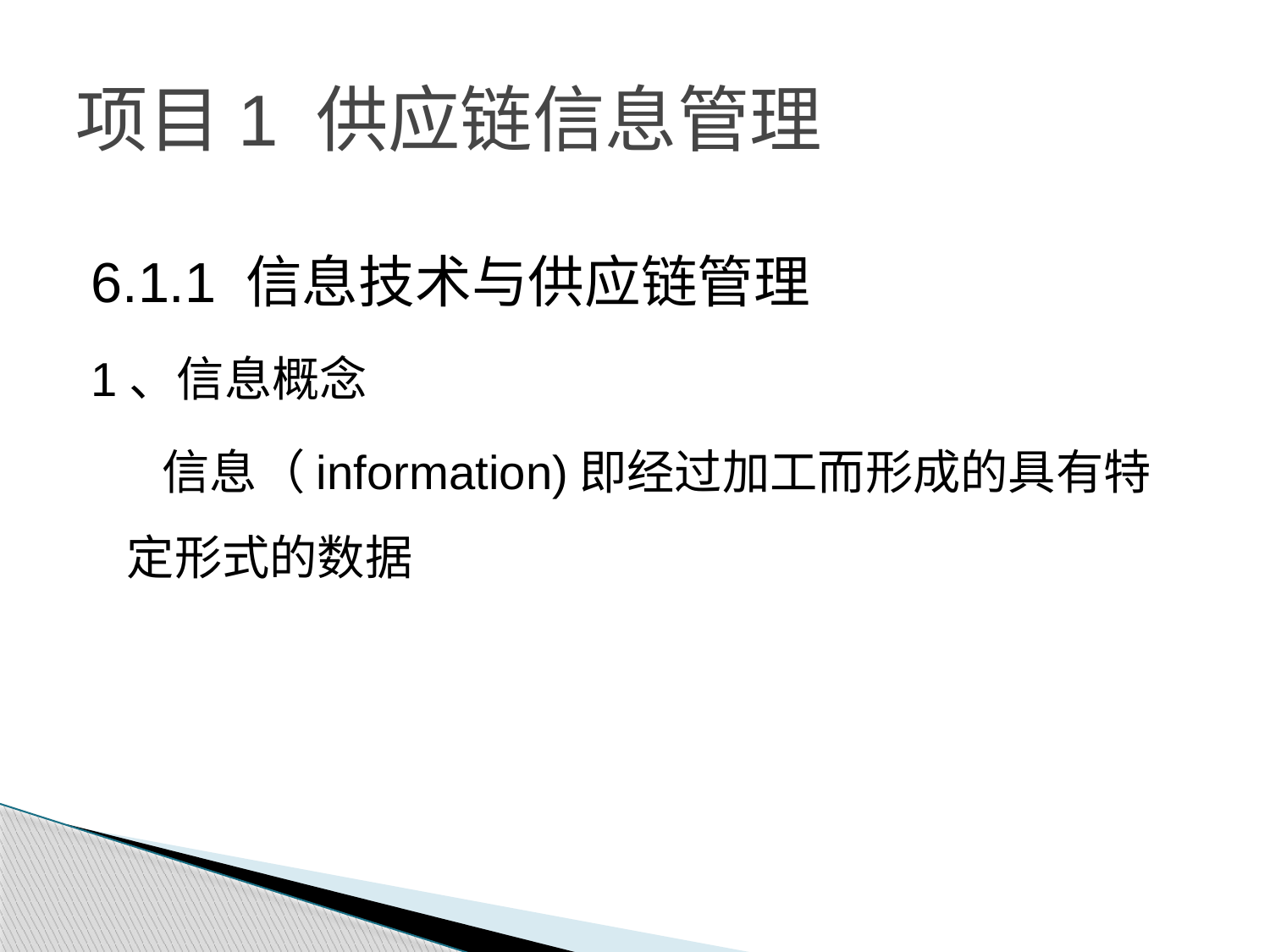

# 项目1 供应链信息管理
6.1.1 信息技术与供应链管理
1、信息概念
信息（information)即经过加工而形成的具有特定形式的数据